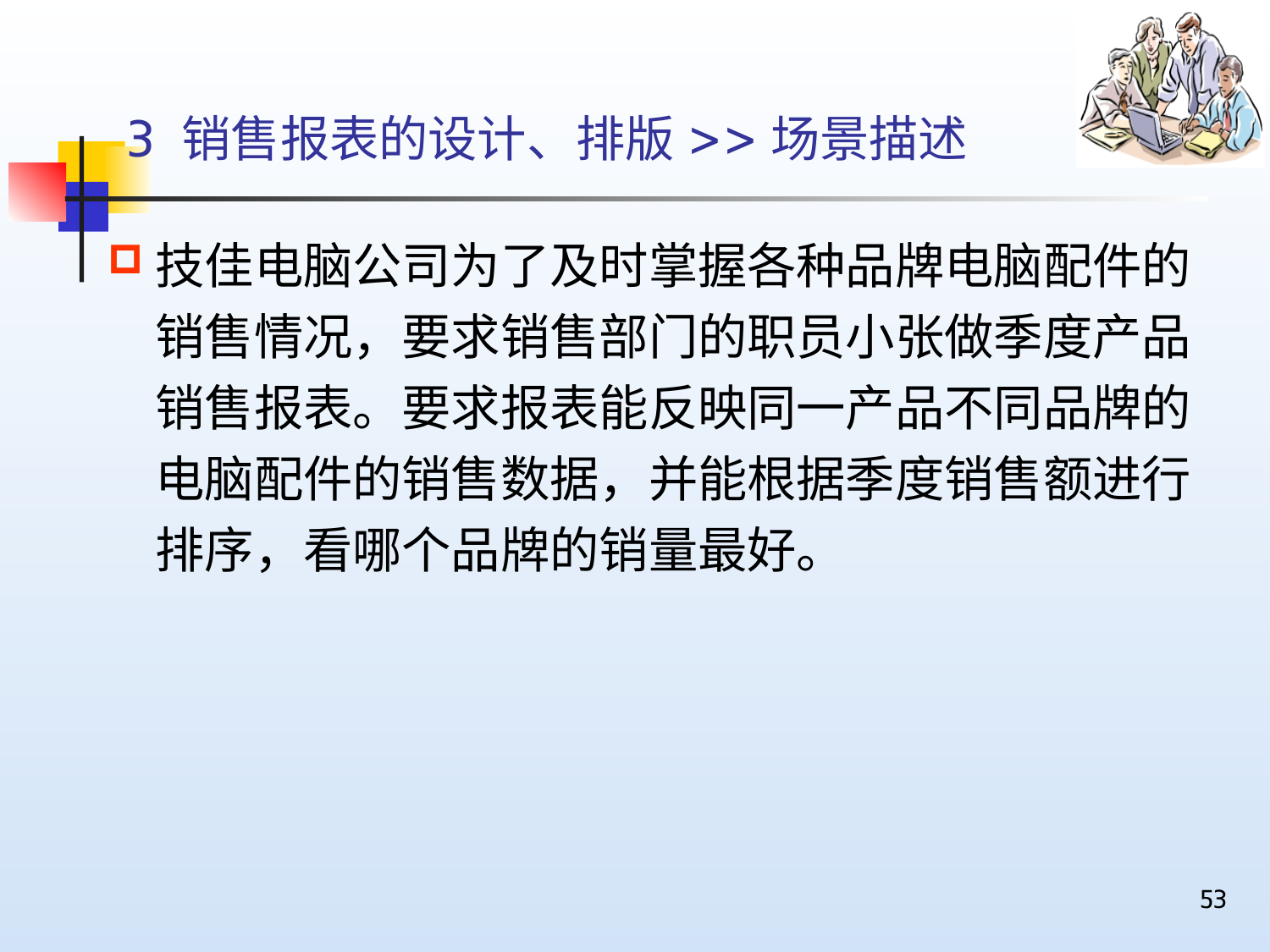

# 3 销售报表的设计、排版>>场景描述
技佳电脑公司为了及时掌握各种品牌电脑配件的销售情况，要求销售部门的职员小张做季度产品销售报表。要求报表能反映同一产品不同品牌的电脑配件的销售数据，并能根据季度销售额进行排序，看哪个品牌的销量最好。
53